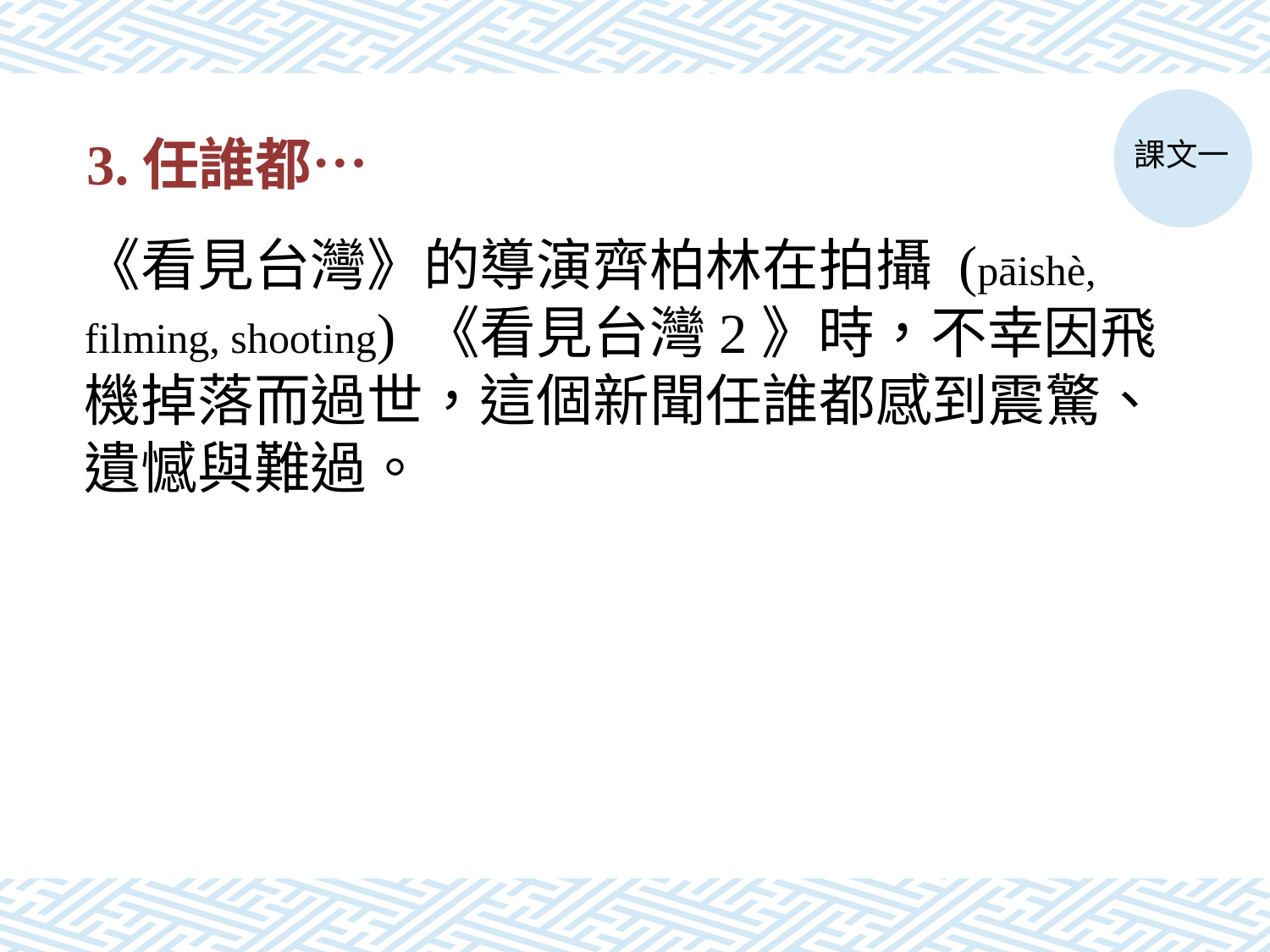

課文一
# 3.任誰都…
《看見台灣》的導演齊柏林在拍攝 (pāishè, filming, shooting) 《看見台灣2》時，不幸因飛機掉落而過世，這個新聞任誰都感到震驚、遺憾與難過。